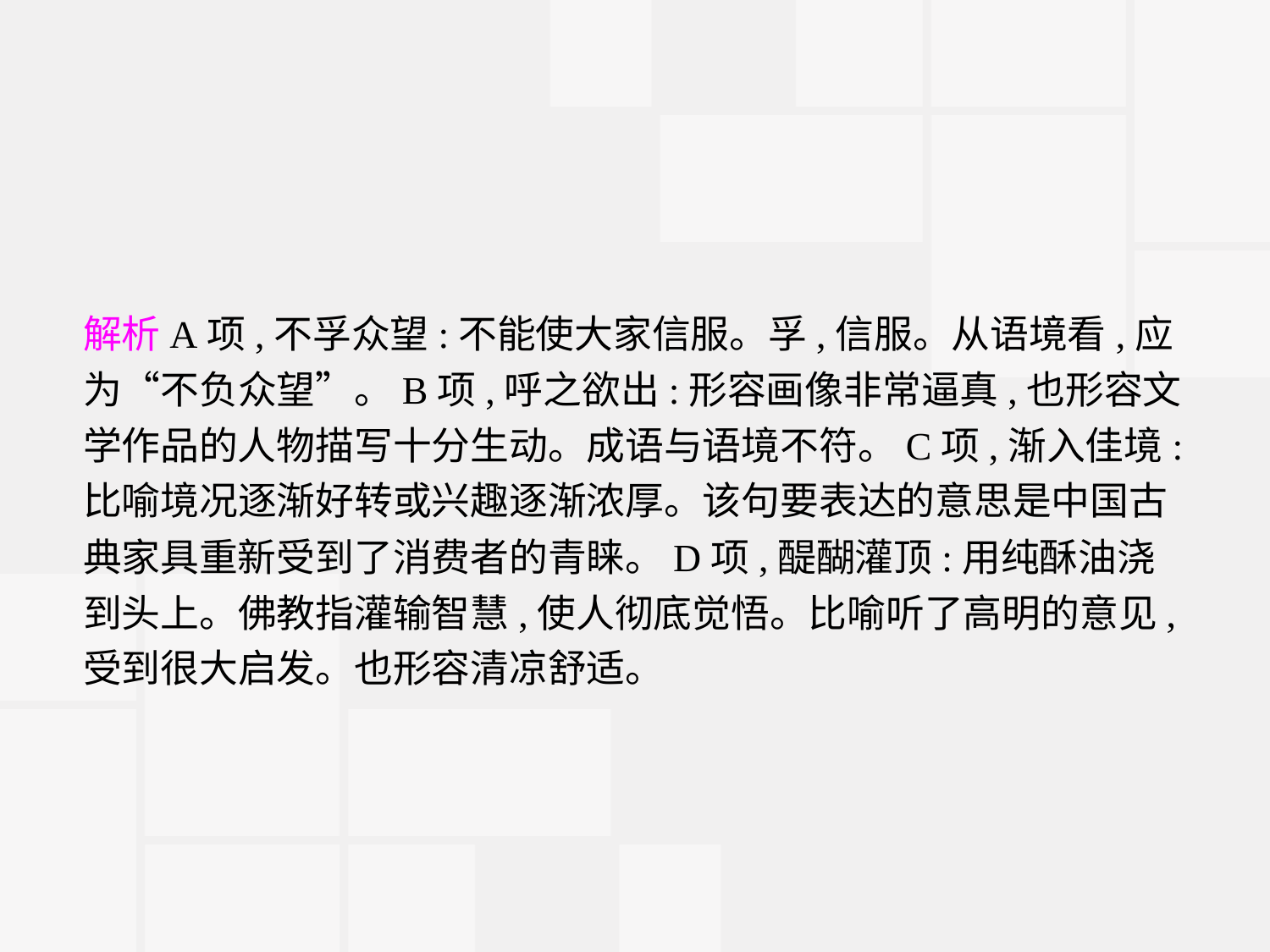

解析A项,不孚众望:不能使大家信服。孚,信服。从语境看,应为“不负众望”。B项,呼之欲出:形容画像非常逼真,也形容文学作品的人物描写十分生动。成语与语境不符。C项,渐入佳境:比喻境况逐渐好转或兴趣逐渐浓厚。该句要表达的意思是中国古典家具重新受到了消费者的青睐。D项,醍醐灌顶:用纯酥油浇到头上。佛教指灌输智慧,使人彻底觉悟。比喻听了高明的意见,受到很大启发。也形容清凉舒适。